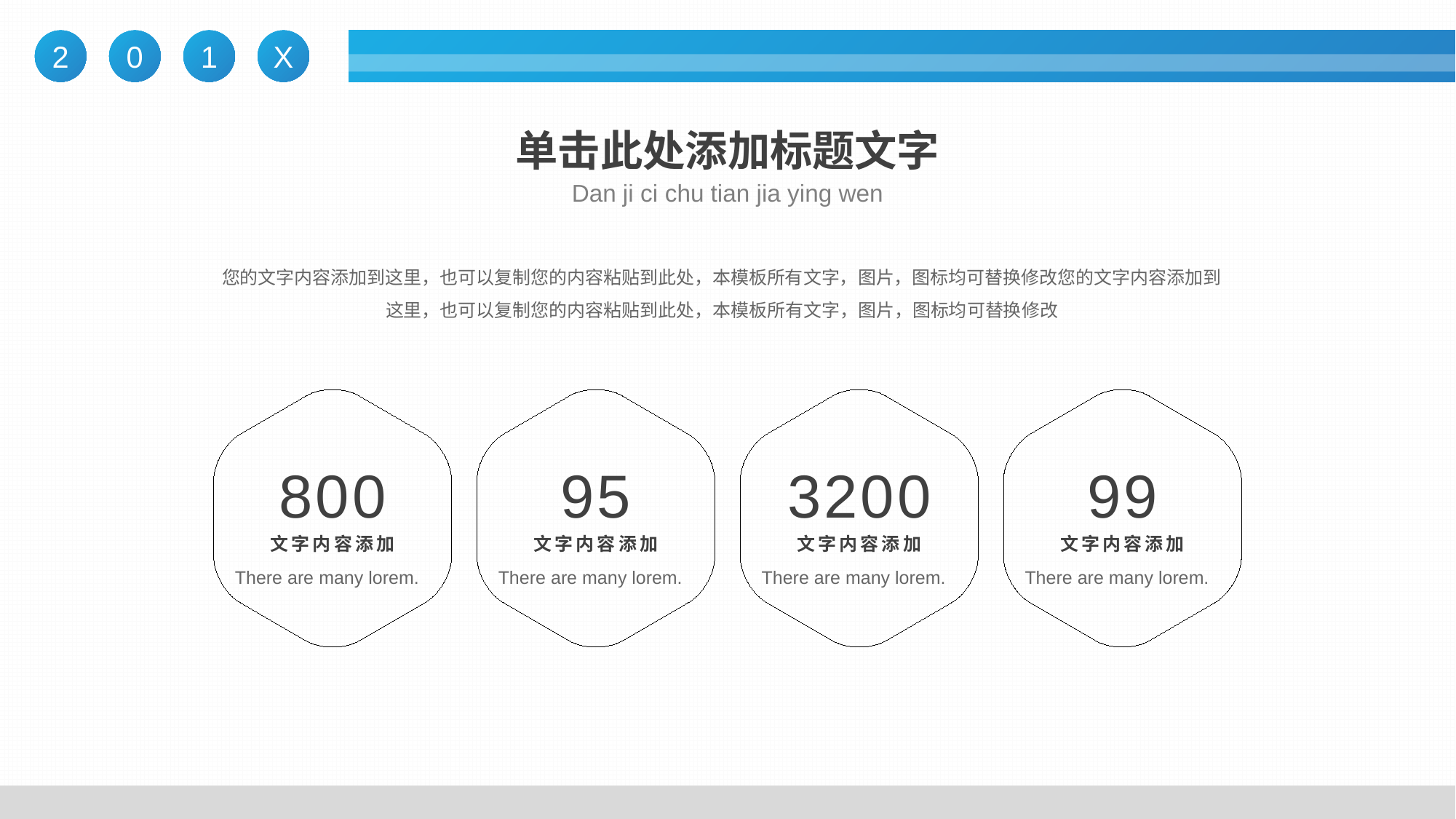

# 单击此处添加标题文字
Dan ji ci chu tian jia ying wen
您的文字内容添加到这里，也可以复制您的内容粘贴到此处，本模板所有文字，图片，图标均可替换修改您的文字内容添加到这里，也可以复制您的内容粘贴到此处，本模板所有文字，图片，图标均可替换修改

800
95
3200
99
文字内容添加
文字内容添加
文字内容添加
文字内容添加
There are many lorem.
There are many lorem.
There are many lorem.
There are many lorem.